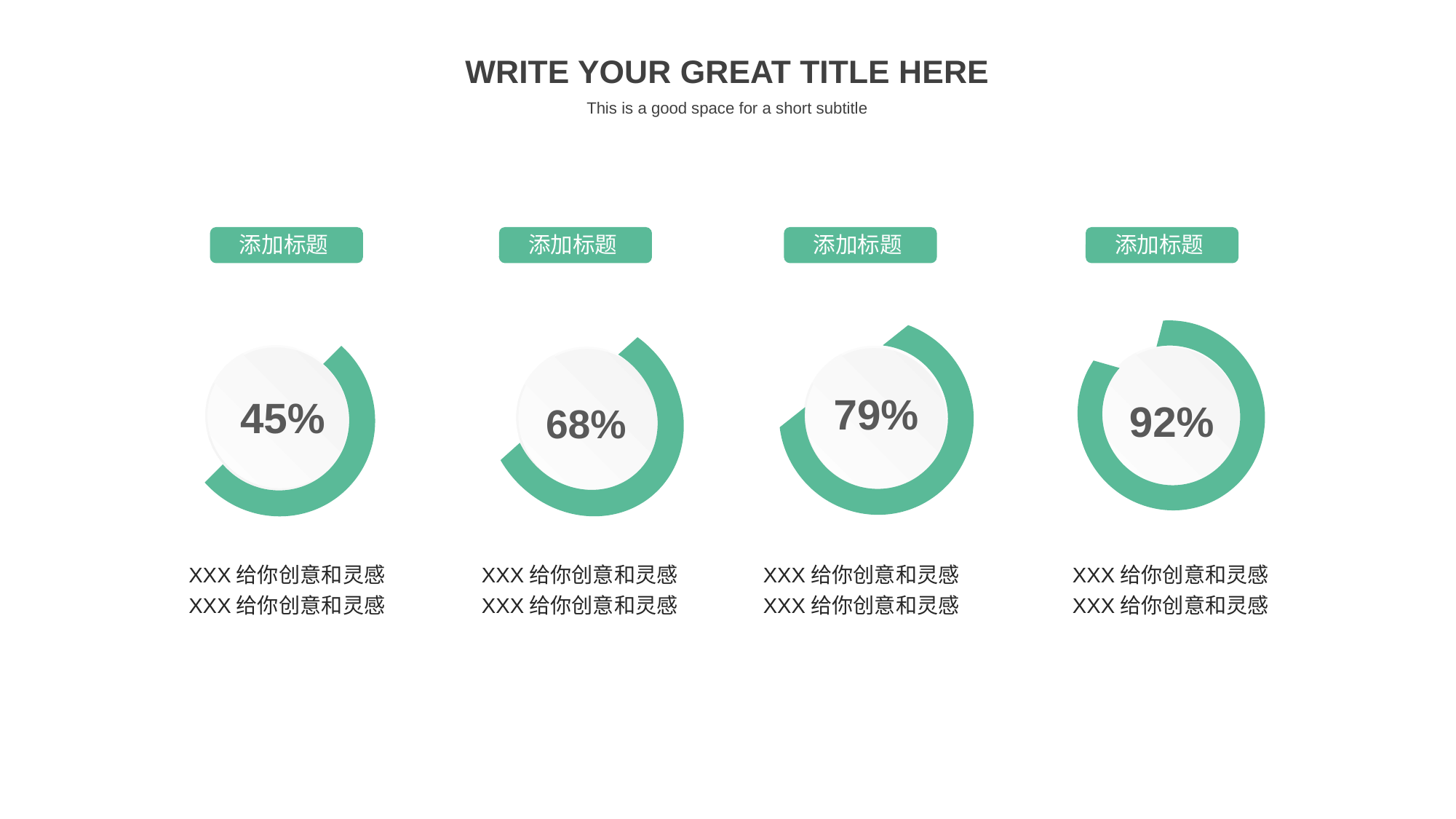

WRITE YOUR GREAT TITLE HERE
This is a good space for a short subtitle
添加标题

添加标题

添加标题

添加标题

92%

45%

79%

68%

XXX给你创意和灵感XXX给你创意和灵感
XXX给你创意和灵感XXX给你创意和灵感
XXX给你创意和灵感XXX给你创意和灵感
XXX给你创意和灵感XXX给你创意和灵感